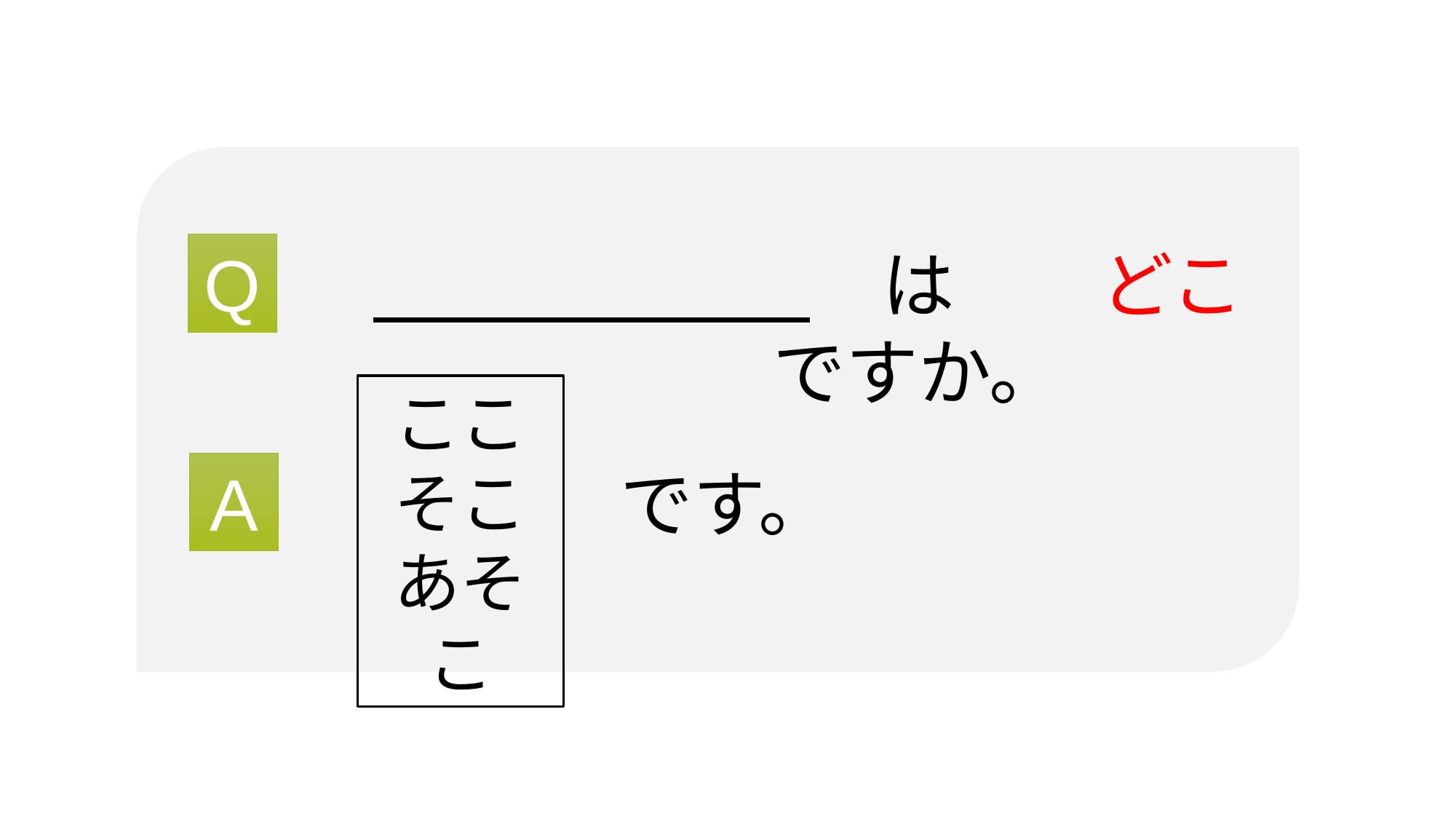

Q
　　　　　　　は　　どこ　　　ですか。
ここ
そこ
あそこ
A
です。